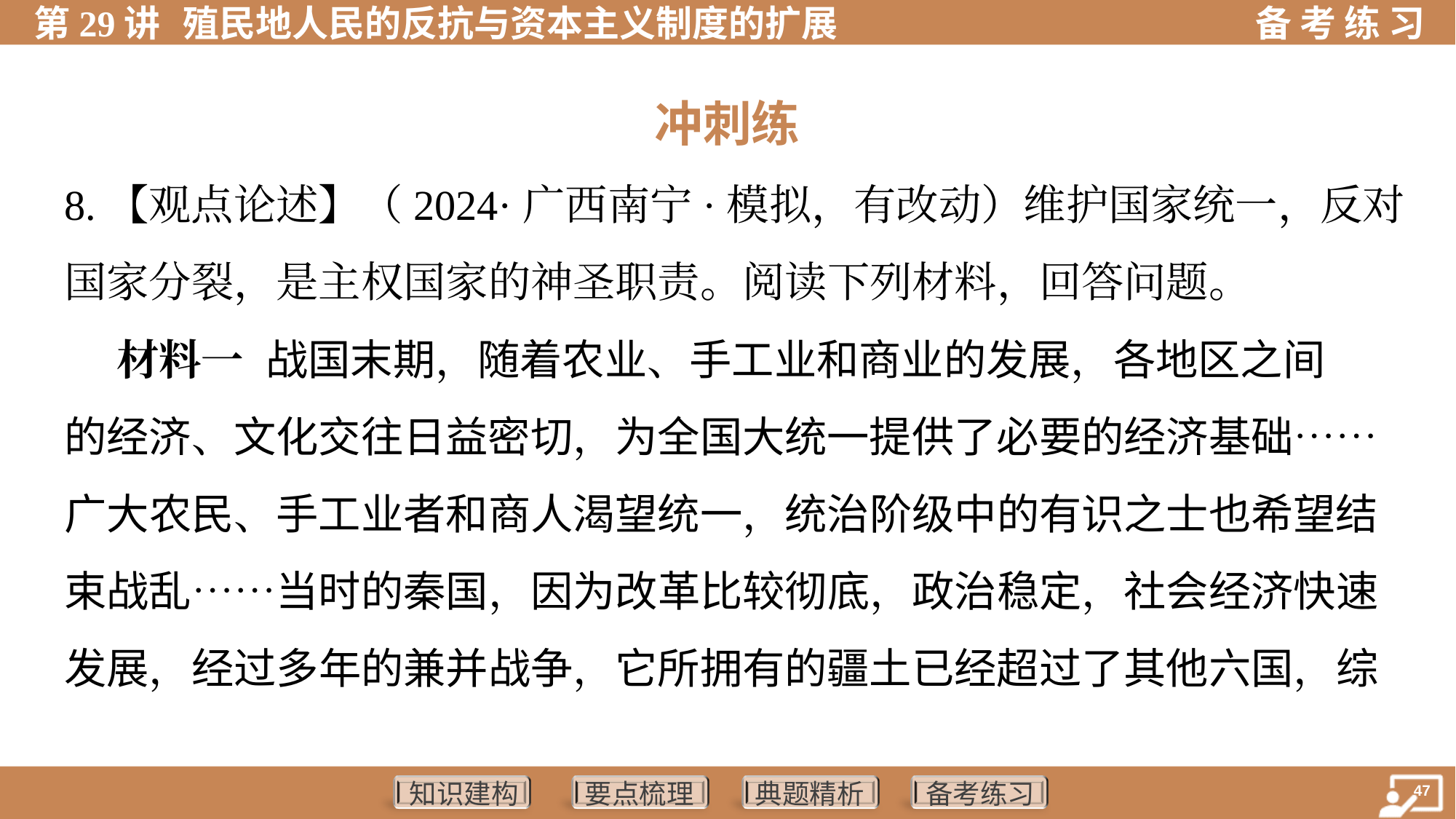

冲刺练
8.【观点论述】（2024·广西南宁·模拟，有改动）维护国家统一，反对
国家分裂，是主权国家的神圣职责。阅读下列材料，回答问题。
    材料一  战国末期，随着农业、手工业和商业的发展，各地区之间
的经济、文化交往日益密切，为全国大统一提供了必要的经济基础……
广大农民、手工业者和商人渴望统一，统治阶级中的有识之士也希望结
束战乱……当时的秦国，因为改革比较彻底，政治稳定，社会经济快速
发展，经过多年的兼并战争，它所拥有的疆土已经超过了其他六国，综